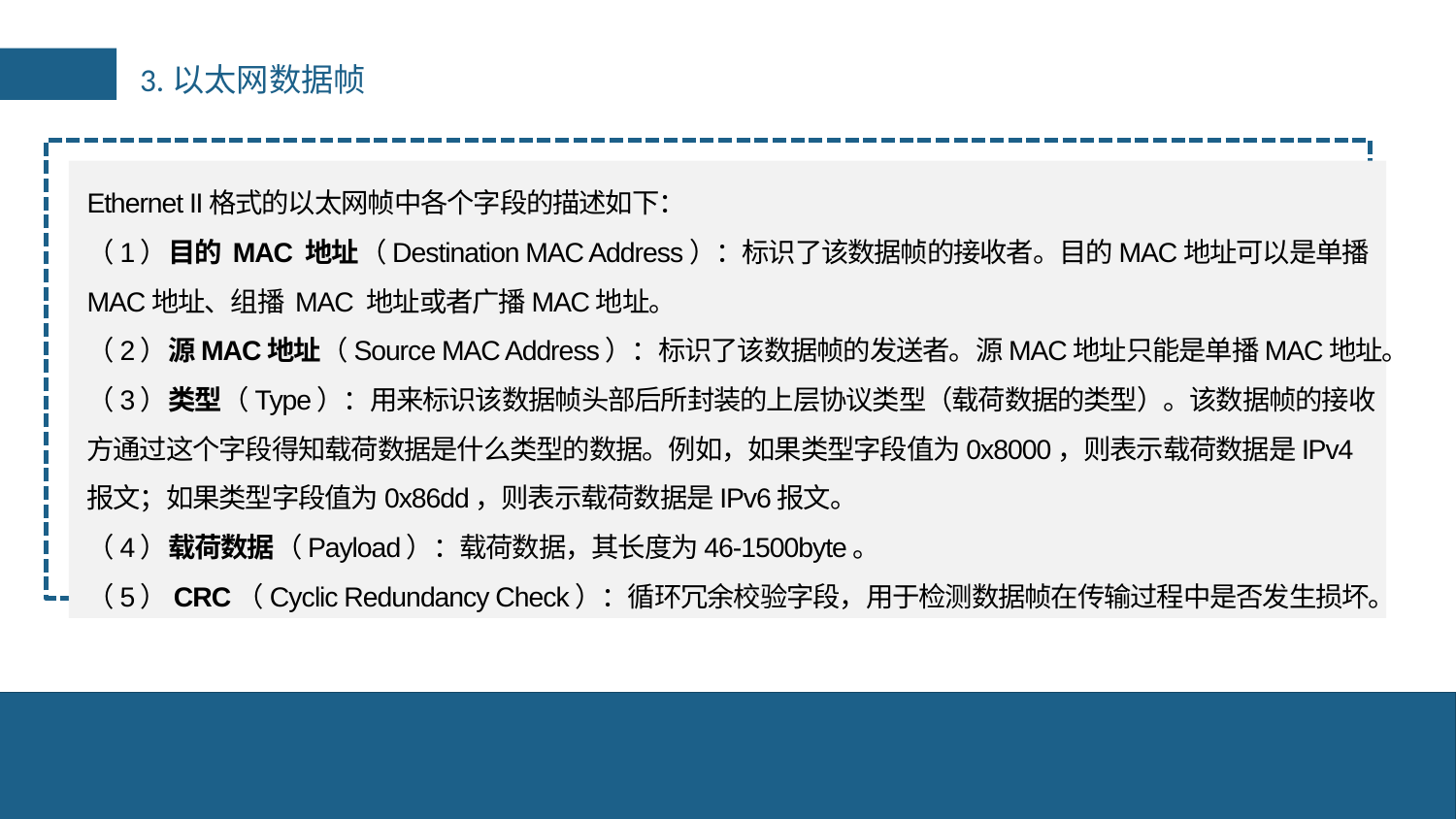

3.以太网数据帧

Ethernet II格式的以太网帧中各个字段的描述如下：
（1）目的 MAC 地址（Destination MAC Address）：标识了该数据帧的接收者。目的MAC地址可以是单播MAC地址、组播 MAC 地址或者广播MAC地址。
（2）源MAC地址（Source MAC Address）：标识了该数据帧的发送者。源MAC地址只能是单播MAC地址。
（3）类型（Type）：用来标识该数据帧头部后所封装的上层协议类型（载荷数据的类型）。该数据帧的接收方通过这个字段得知载荷数据是什么类型的数据。例如，如果类型字段值为0x8000，则表示载荷数据是IPv4报文；如果类型字段值为0x86dd，则表示载荷数据是IPv6报文。
（4）载荷数据（Payload）：载荷数据，其长度为46-1500byte。
（5）CRC（Cyclic Redundancy Check）：循环冗余校验字段，用于检测数据帧在传输过程中是否发生损坏。